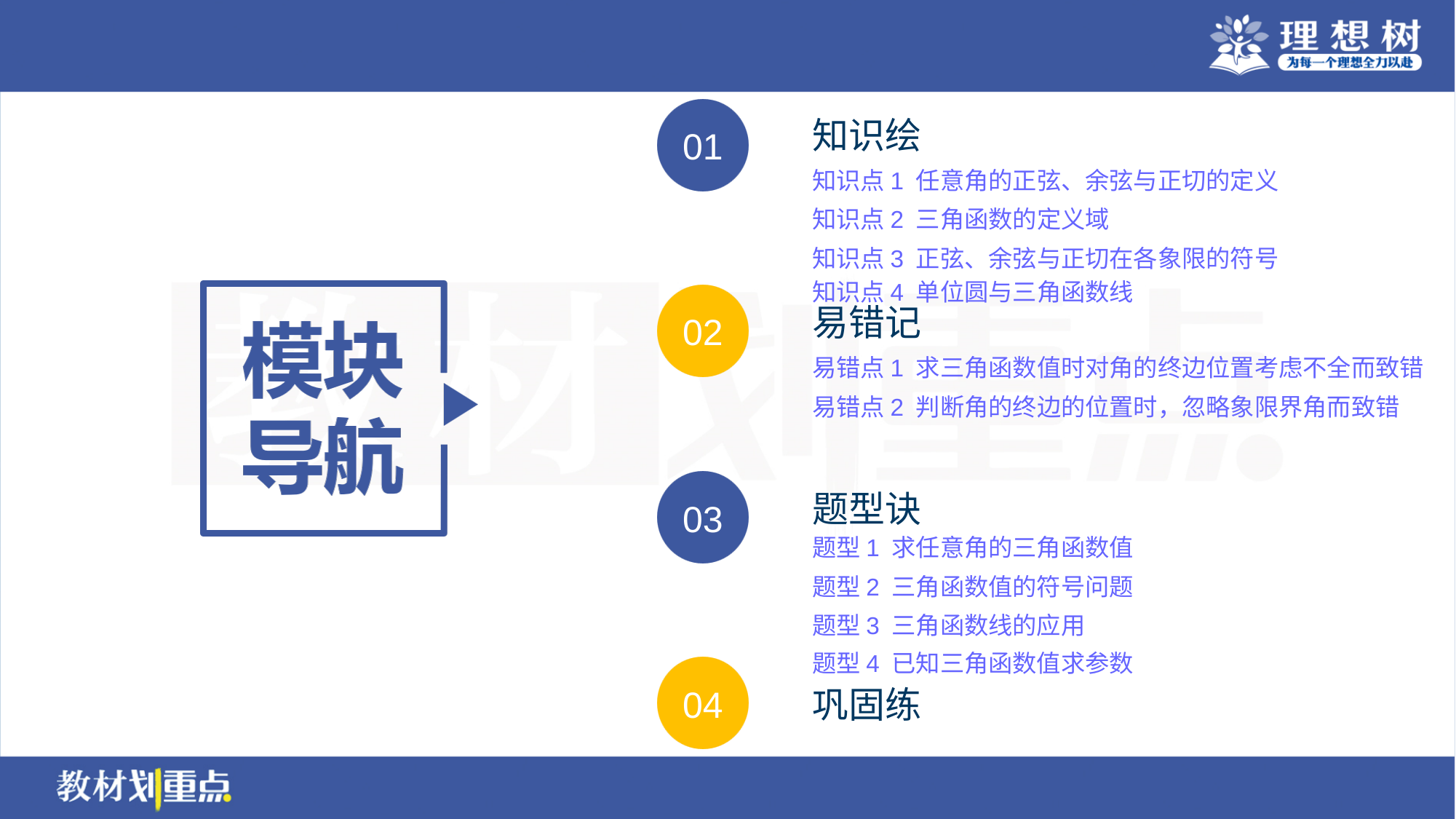

知识点1 任意角的正弦、余弦与正切的定义
知识点2 三角函数的定义域
知识点3 正弦、余弦与正切在各象限的符号
知识点4 单位圆与三角函数线
易错点1 求三角函数值时对角的终边位置考虑不全而致错
易错点2 判断角的终边的位置时，忽略象限界角而致错
题型1 求任意角的三角函数值
题型2 三角函数值的符号问题
题型3 三角函数线的应用
题型4 已知三角函数值求参数